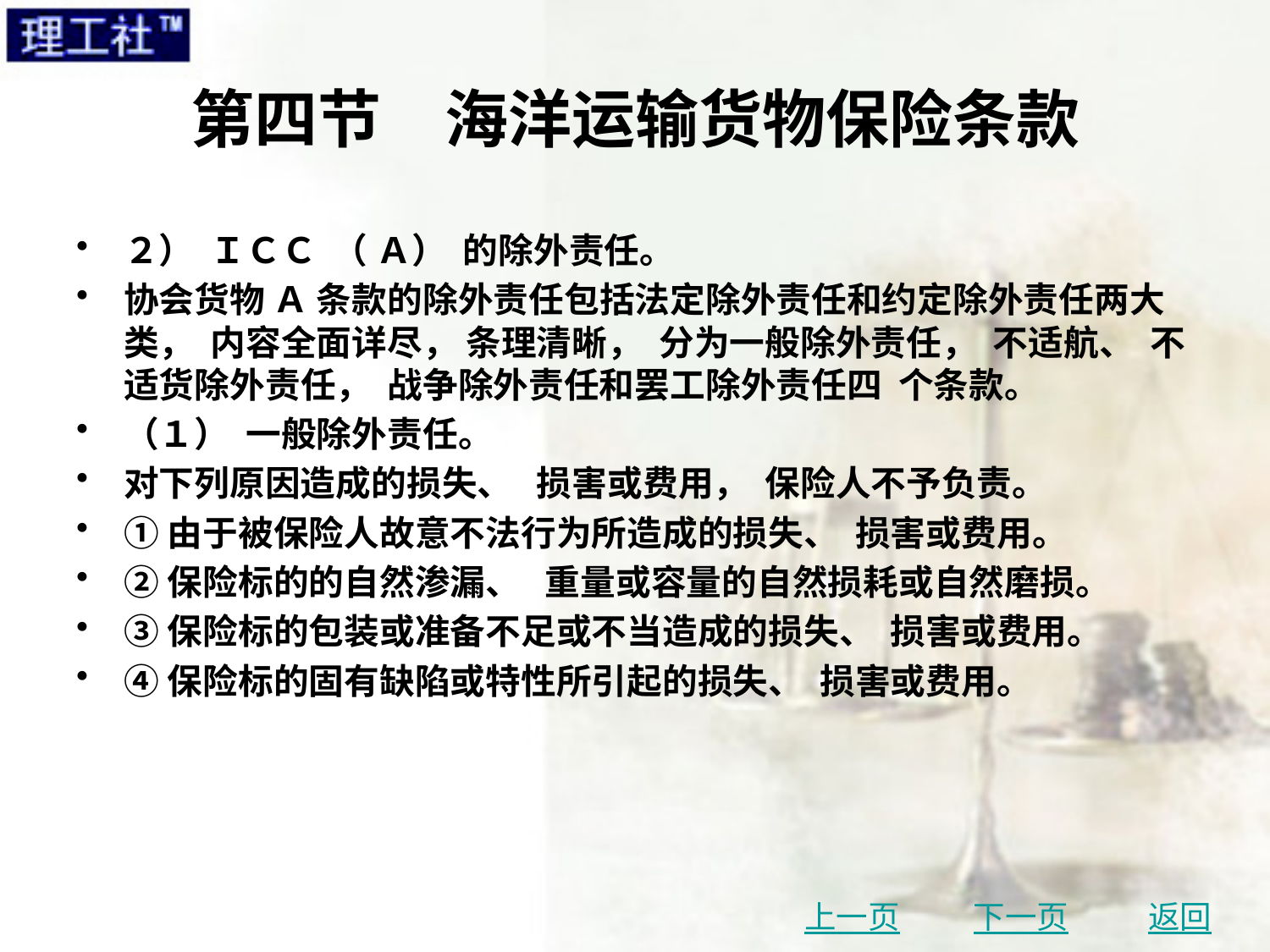

# 第四节　海洋运输货物保险条款
２）  ＩＣＣ  （ Ａ）  的除外责任。
协会货物 Ａ 条款的除外责任包括法定除外责任和约定除外责任两大类，  内容全面详尽， 条理清晰，  分为一般除外责任，  不适航、  不适货除外责任，  战争除外责任和罢工除外责任四  个条款。
（１）  一般除外责任。
对下列原因造成的损失、   损害或费用，  保险人不予负责。
①由于被保险人故意不法行为所造成的损失、  损害或费用。
②保险标的的自然渗漏、   重量或容量的自然损耗或自然磨损。
③保险标的包装或准备不足或不当造成的损失、  损害或费用。
④保险标的固有缺陷或特性所引起的损失、  损害或费用。

上一页
下一页
返回